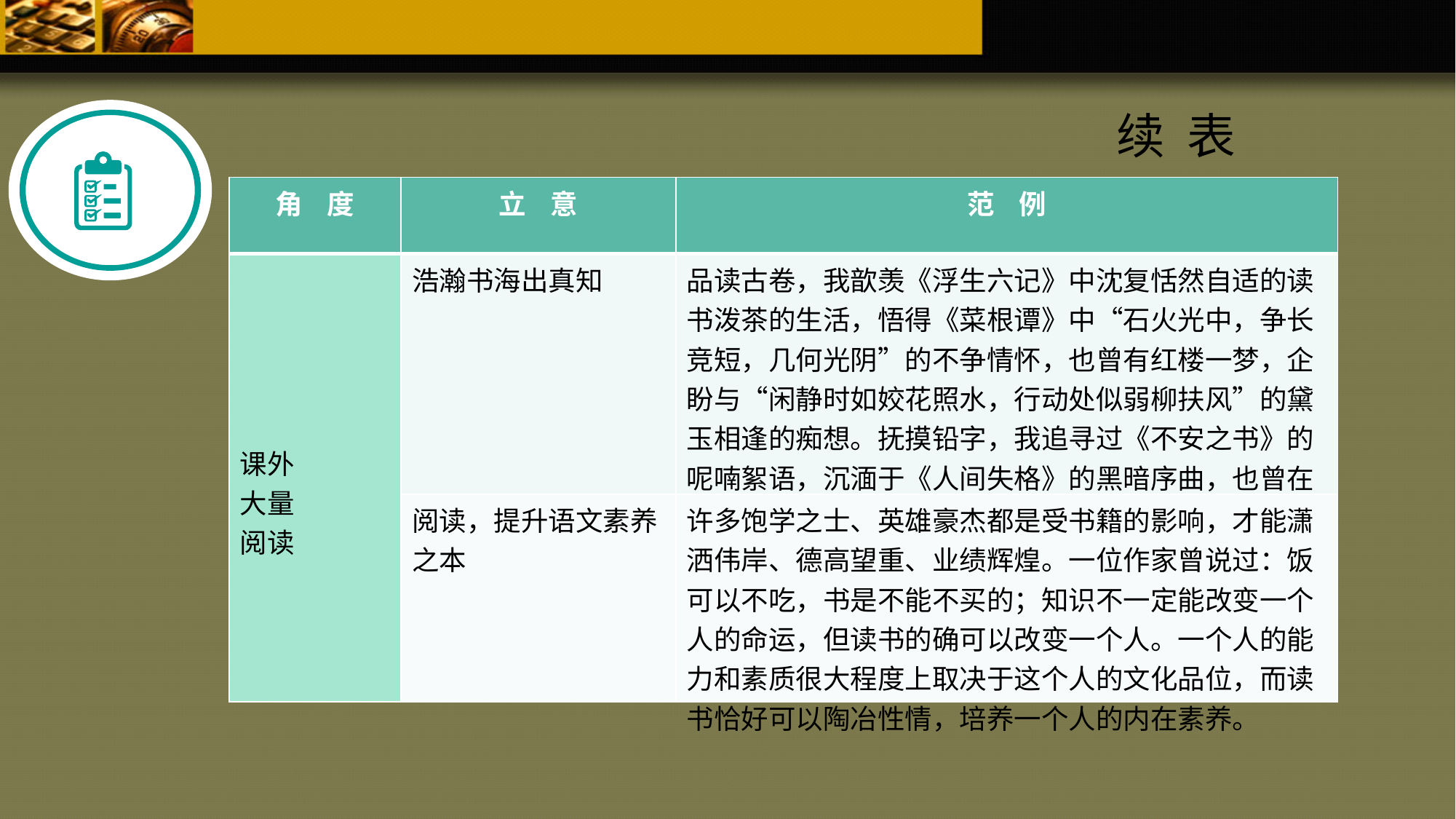

续  表

| 角 度 | 立 意 | 范 例 |
| --- | --- | --- |
| 课外 大量 阅读 | 浩瀚书海出真知 | 品读古卷，我歆羡《浮生六记》中沈复恬然自适的读书泼茶的生活，悟得《菜根谭》中“石火光中，争长竞短，几何光阴”的不争情怀，也曾有红楼一梦，企盼与“闲静时如姣花照水，行动处似弱柳扶风”的黛玉相逢的痴想。抚摸铅字，我追寻过《不安之书》的呢喃絮语，沉湎于《人间失格》的黑暗序曲，也曾在无助时从《我与地坛》中得到奋然前行的勇气。 |
|  | 阅读，提升语文素养之本 | 许多饱学之士、英雄豪杰都是受书籍的影响，才能潇洒伟岸、德高望重、业绩辉煌。一位作家曾说过：饭可以不吃，书是不能不买的；知识不一定能改变一个人的命运，但读书的确可以改变一个人。一个人的能力和素质很大程度上取决于这个人的文化品位，而读书恰好可以陶冶性情，培养一个人的内在素养。 |